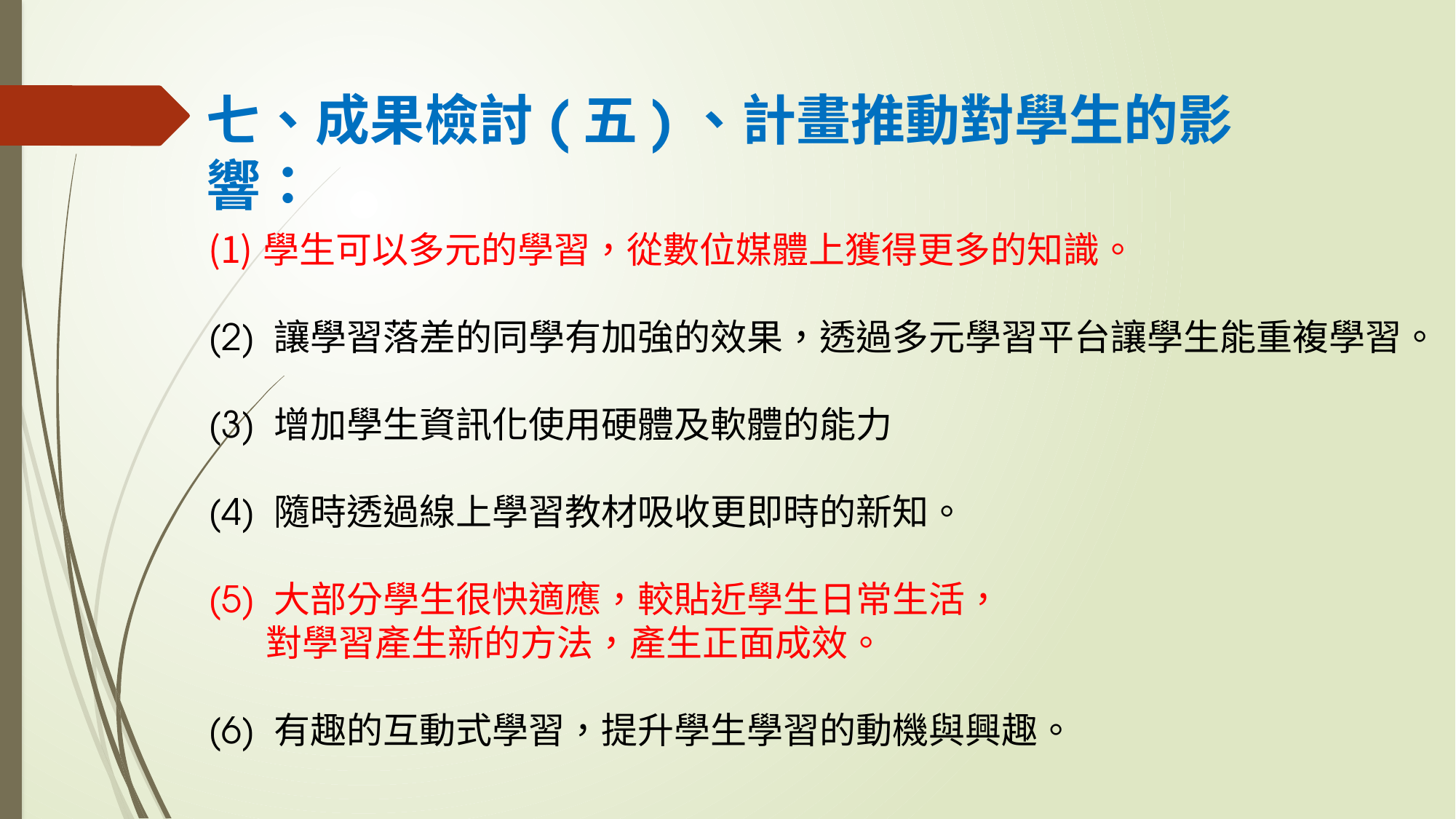

七、成果檢討(五)、計畫推動對學生的影響：
學生可以多元的學習，從數位媒體上獲得更多的知識。

(2) 讓學習落差的同學有加強的效果，透過多元學習平台讓學生能重複學習。

(3) 增加學生資訊化使用硬體及軟體的能力

(4) 隨時透過線上學習教材吸收更即時的新知。

(5) 大部分學生很快適應，較貼近學生日常生活，
      對學習產生新的方法，產生正面成效。

(6) 有趣的互動式學習，提升學生學習的動機與興趣。